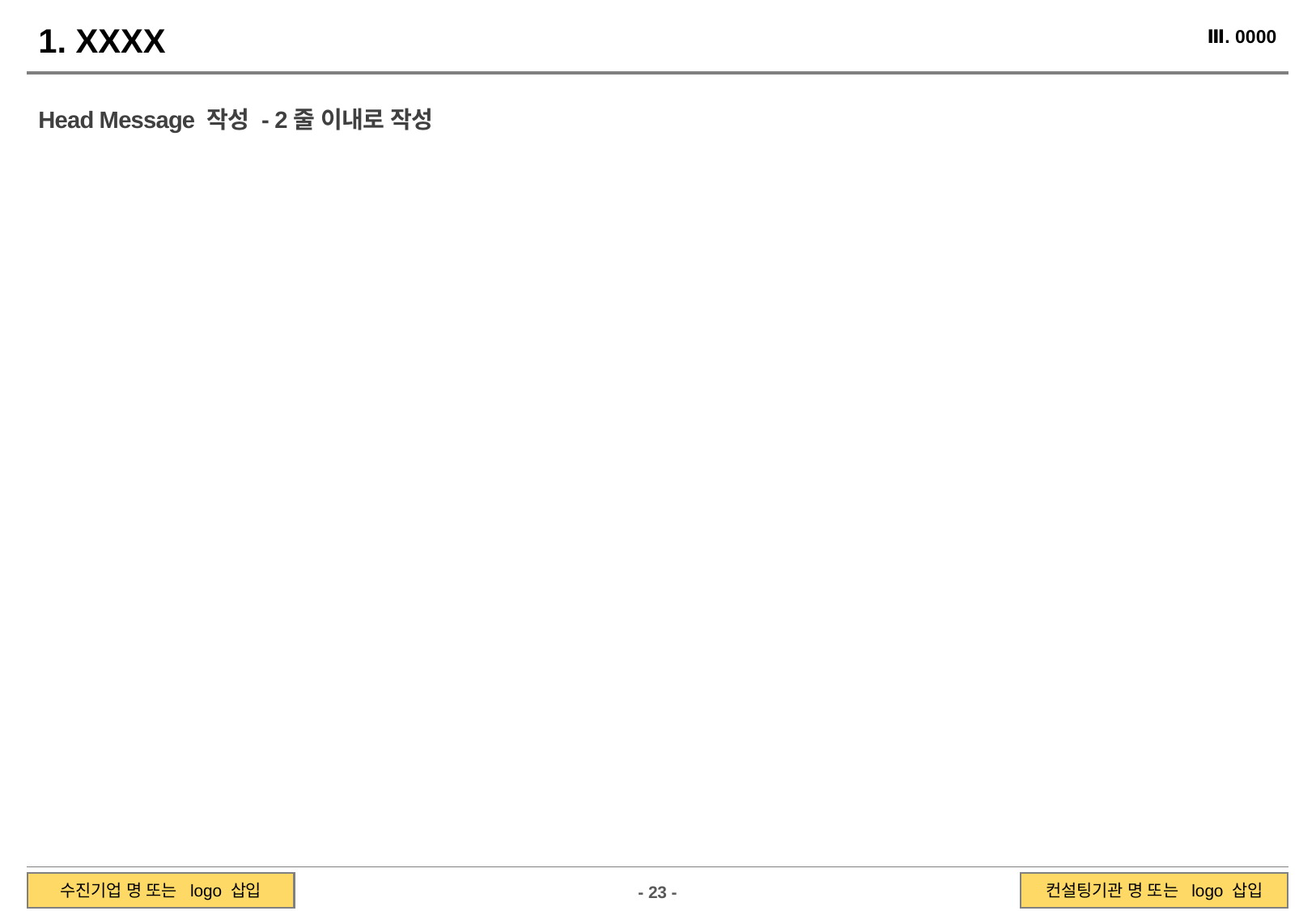

1. XXXX
Ⅲ. 0000
Head Message 작성 - 2줄 이내로 작성